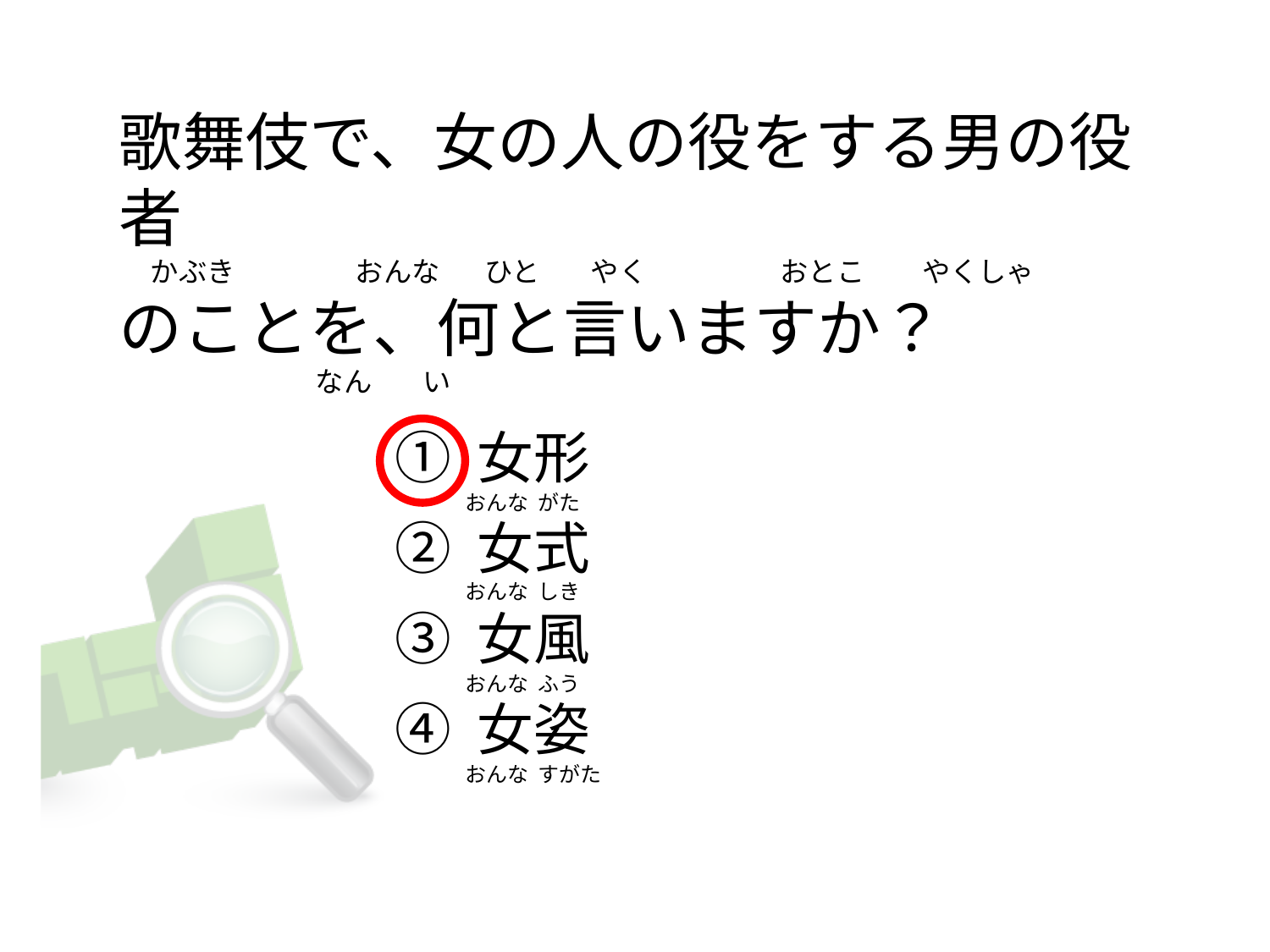

# 歌舞伎で、女の人の役をする男の役者      かぶき                   おんな       ひと        やく                     おとこ         やくしゃ のことを、何と言いますか？                                なん        い
① 女形
② 女式
③ 女風
④ 女姿

おんな  がた
おんな  しき
おんな  ふう
おんな  すがた